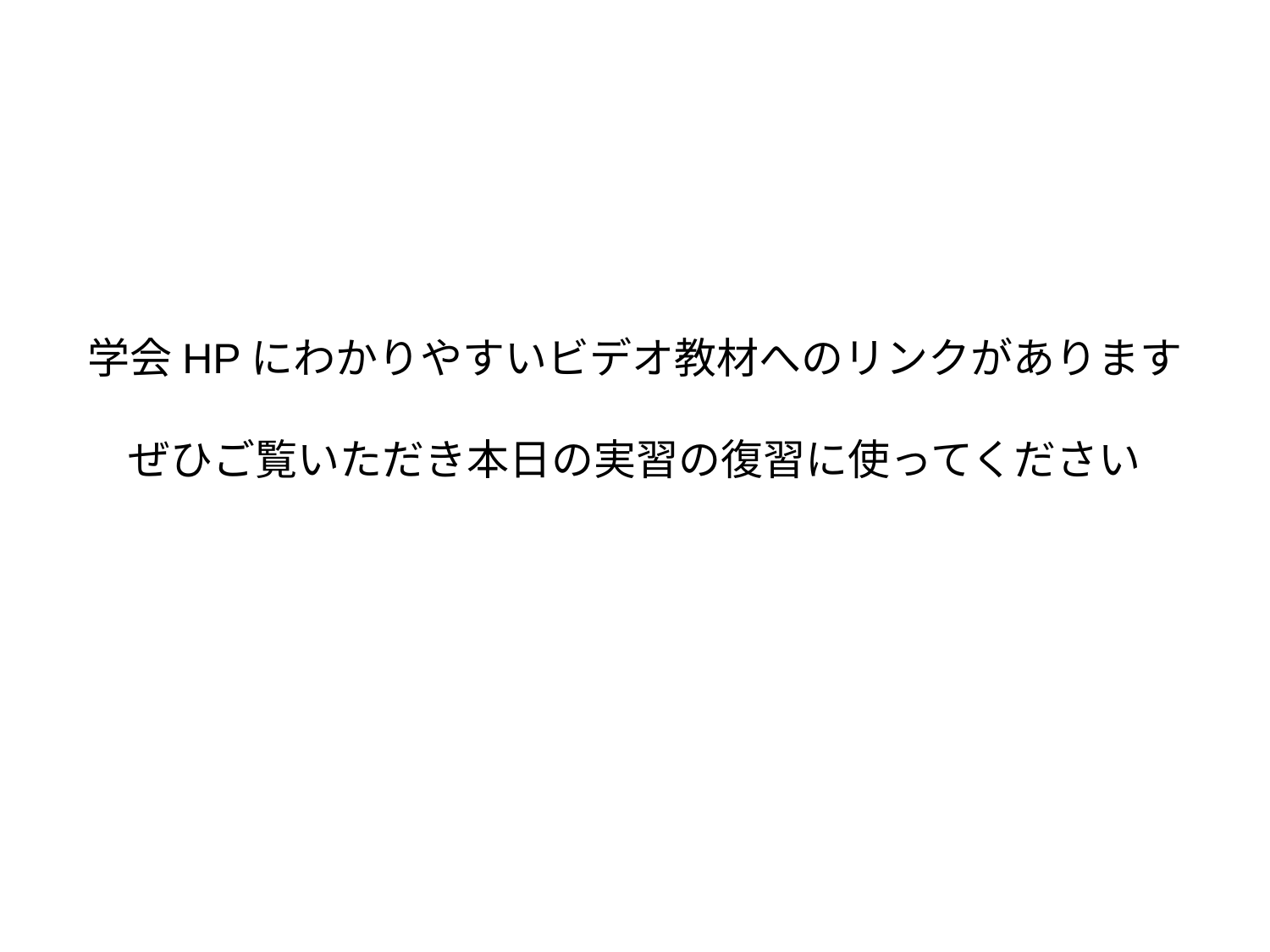

学会HPにわかりやすいビデオ教材へのリンクがあります

ぜひご覧いただき本日の実習の復習に使ってください